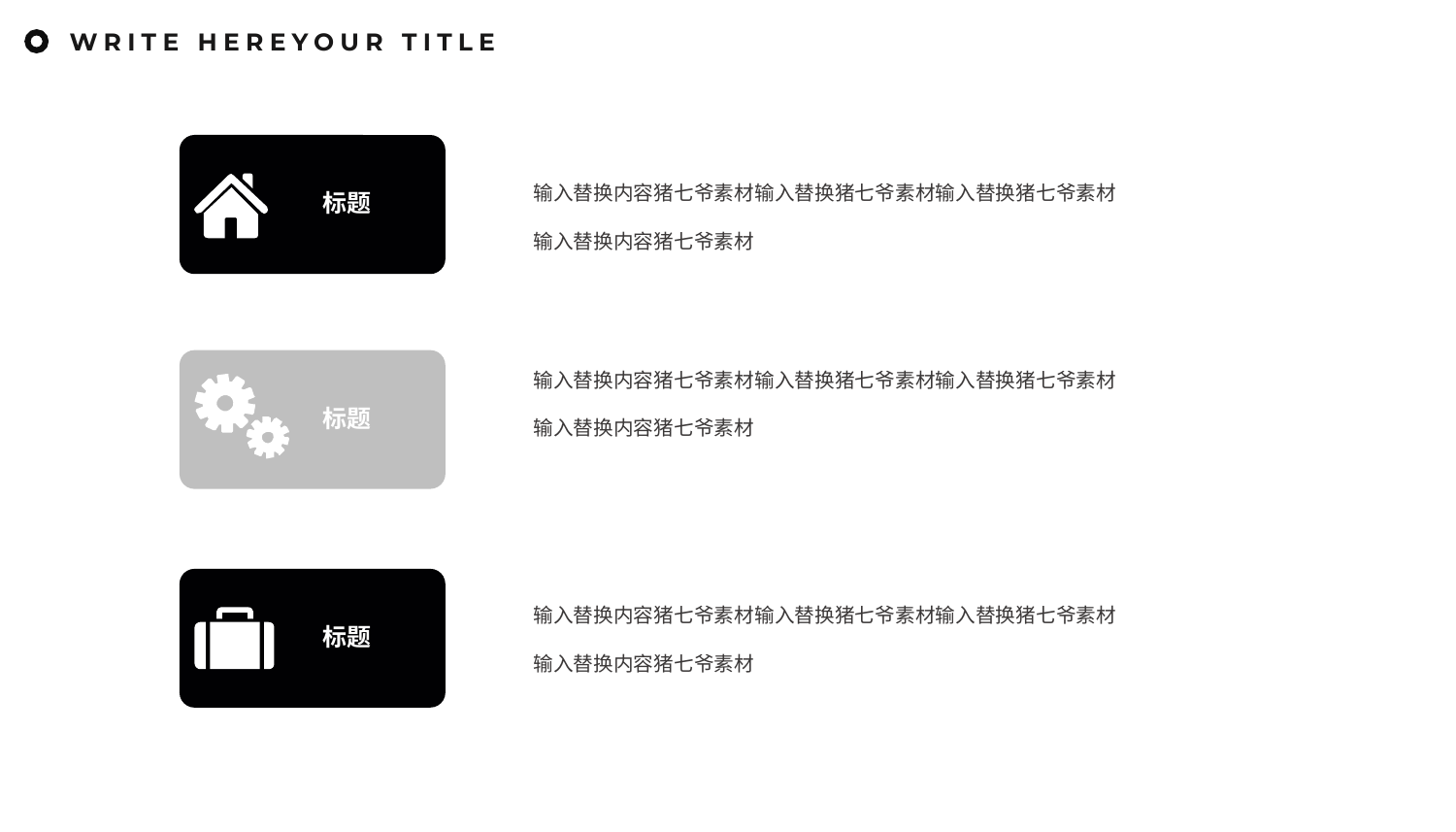

WRITE HEREYOUR TITLE

标题
输入替换内容猪七爷素材输入替换猪七爷素材输入替换猪七爷素材

输入替换内容猪七爷素材

标题

输入替换内容猪七爷素材输入替换猪七爷素材输入替换猪七爷素材

输入替换内容猪七爷素材

标题

输入替换内容猪七爷素材输入替换猪七爷素材输入替换猪七爷素材

输入替换内容猪七爷素材